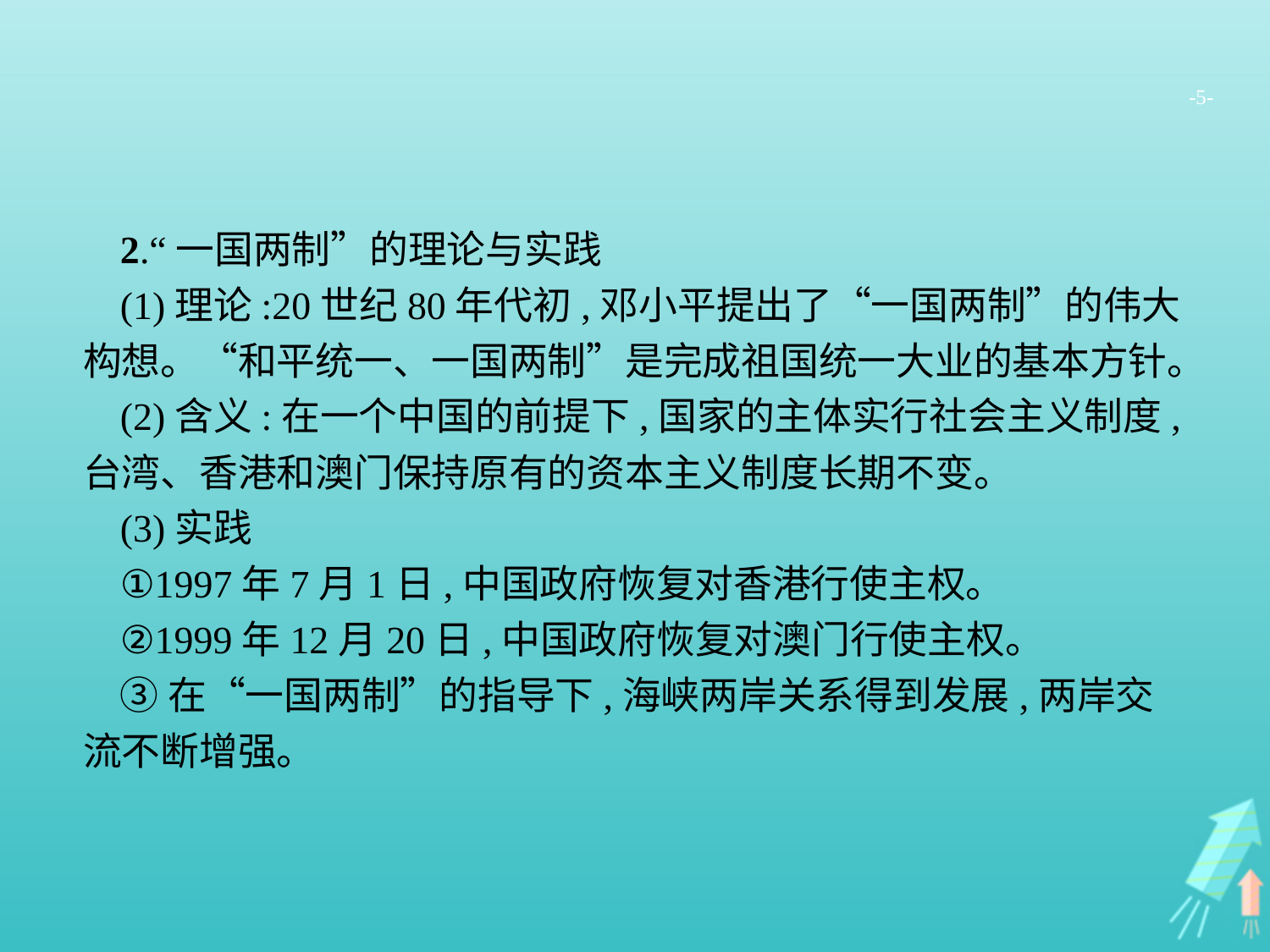

-5-
2.“一国两制”的理论与实践
(1)理论:20世纪80年代初,邓小平提出了“一国两制”的伟大构想。“和平统一、一国两制”是完成祖国统一大业的基本方针。
(2)含义:在一个中国的前提下,国家的主体实行社会主义制度,台湾、香港和澳门保持原有的资本主义制度长期不变。
(3)实践
①1997年7月1日,中国政府恢复对香港行使主权。
②1999年12月20日,中国政府恢复对澳门行使主权。
③在“一国两制”的指导下,海峡两岸关系得到发展,两岸交流不断增强。